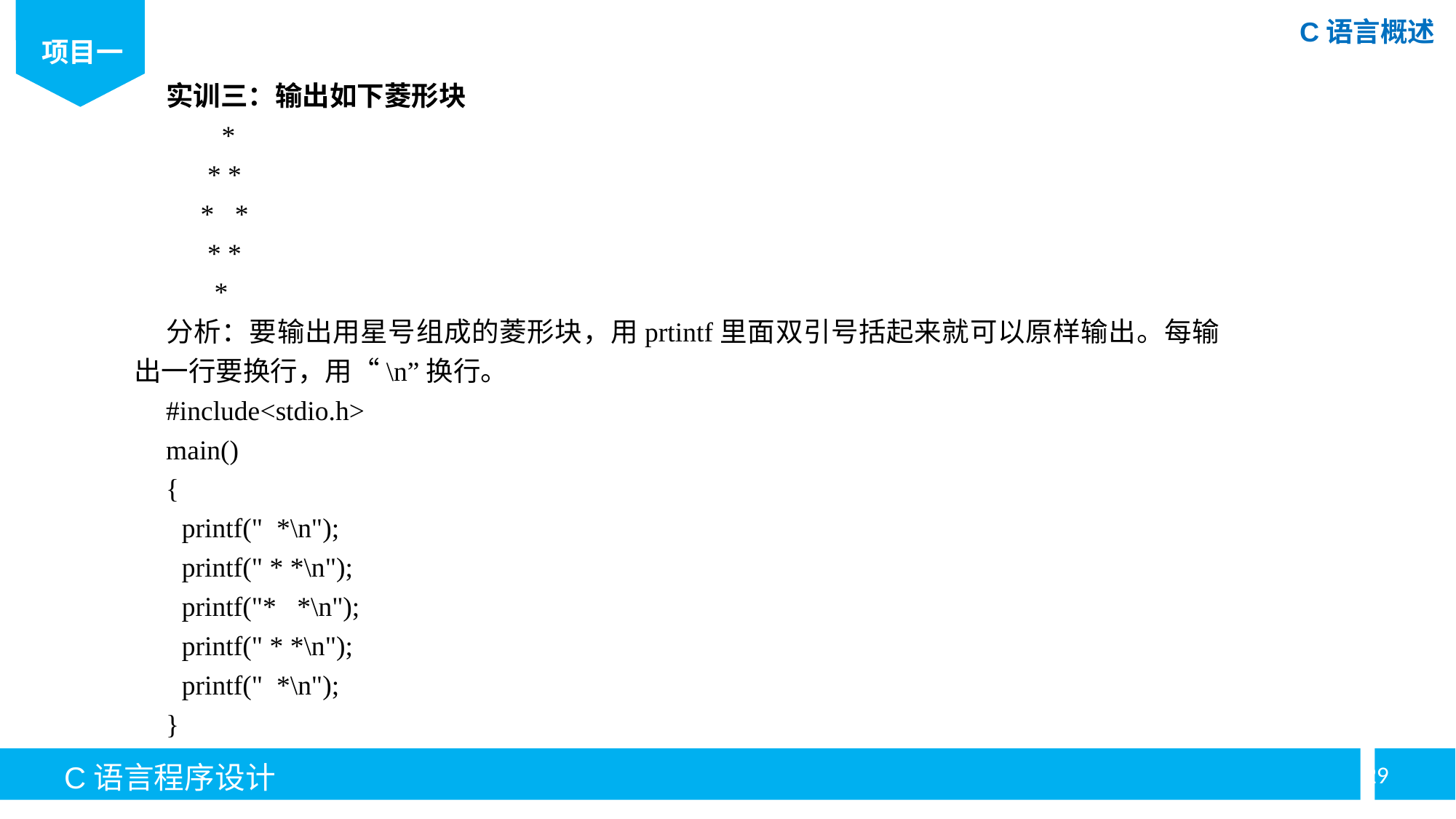

实训三：输出如下菱形块
*
      * *
     *   *
      * *
       *
分析：要输出用星号组成的菱形块，用prtintf里面双引号括起来就可以原样输出。每输出一行要换行，用“\n”换行。
#include<stdio.h>
main()
{
printf("  *\n");
printf(" * *\n");
printf("*   *\n");
printf(" * *\n");
printf("  *\n");
}